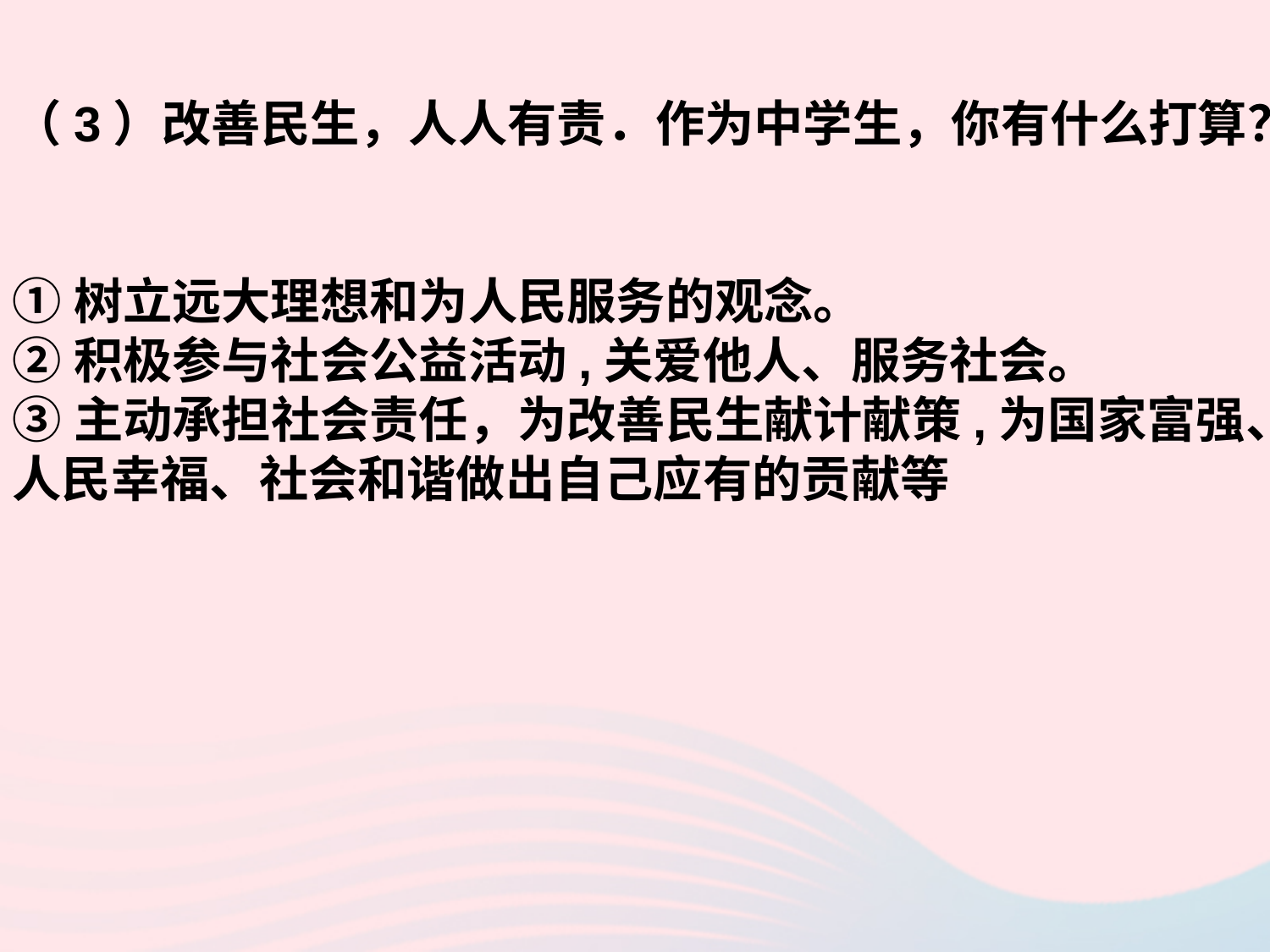

（3）改善民生，人人有责．作为中学生，你有什么打算？

①树立远大理想和为人民服务的观念。
②积极参与社会公益活动,关爱他人、服务社会。
③主动承担社会责任，为改善民生献计献策,为国家富强、人民幸福、社会和谐做出自己应有的贡献等